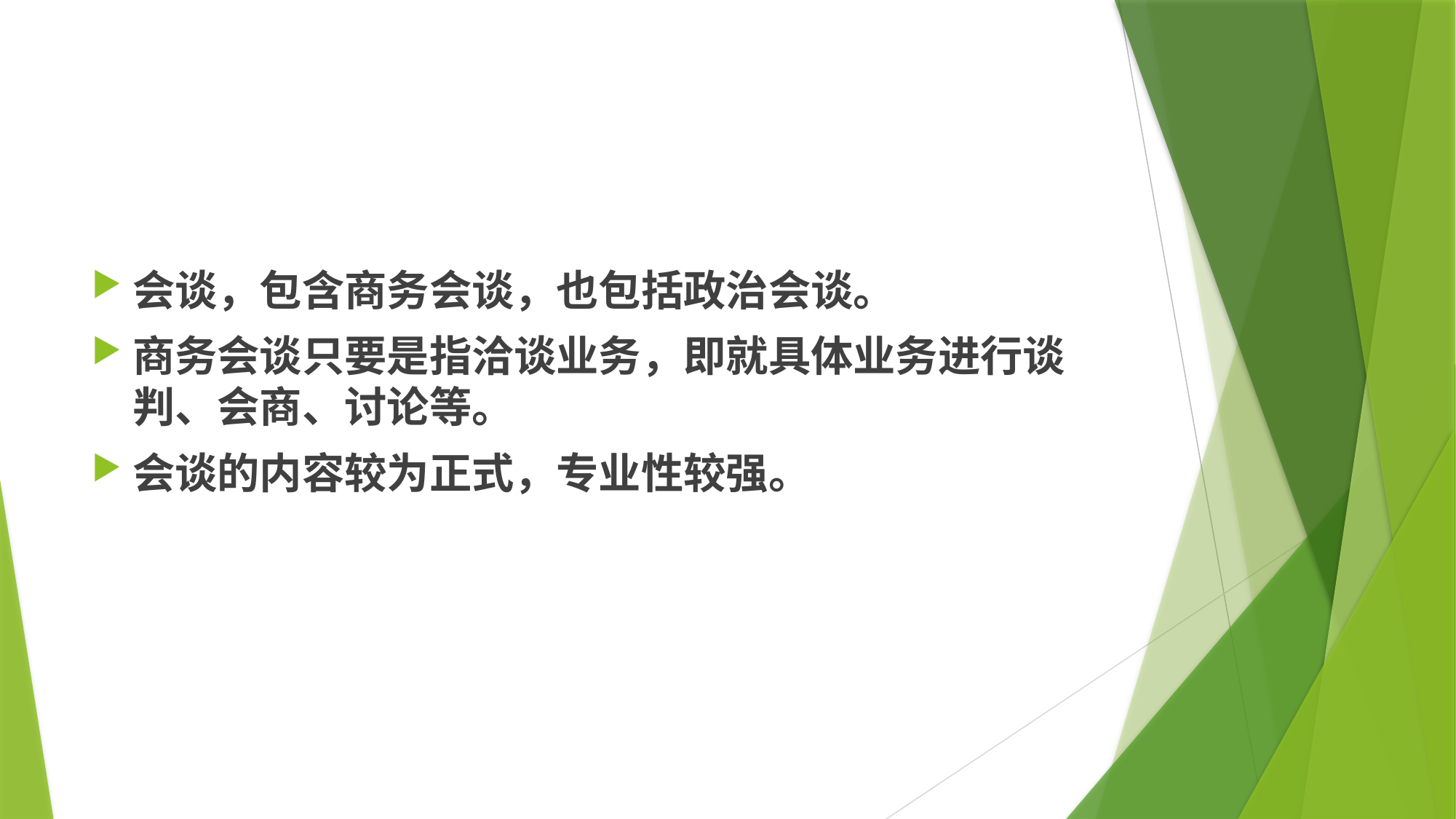

#
会谈，包含商务会谈，也包括政治会谈。
商务会谈只要是指洽谈业务，即就具体业务进行谈判、会商、讨论等。
会谈的内容较为正式，专业性较强。